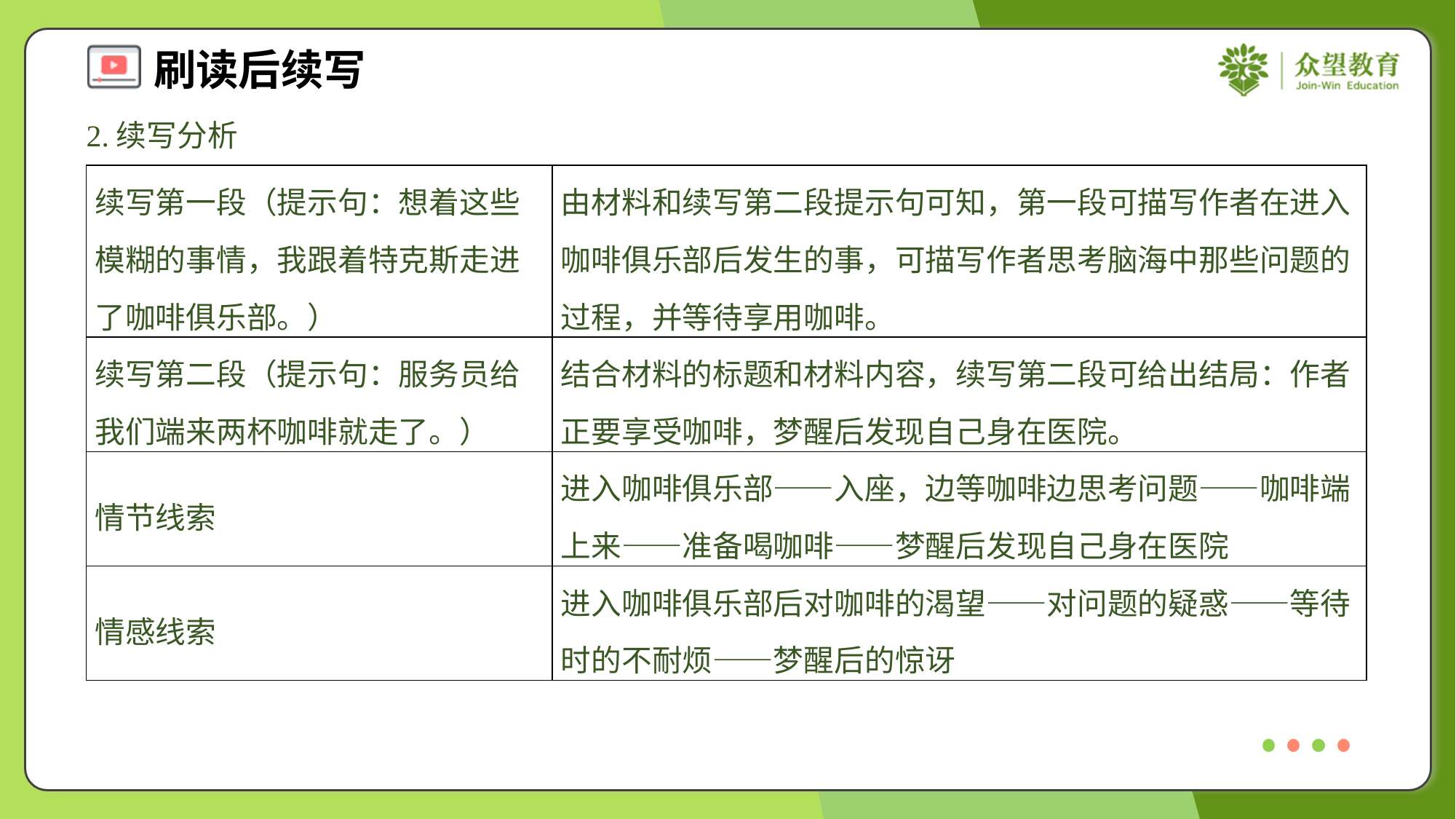

2.续写分析
| 续写第一段（提示句：想着这些模糊的事情，我跟着特克斯走进了咖啡俱乐部。） | 由材料和续写第二段提示句可知，第一段可描写作者在进入咖啡俱乐部后发生的事，可描写作者思考脑海中那些问题的过程，并等待享用咖啡。 |
| --- | --- |
| 续写第二段（提示句：服务员给我们端来两杯咖啡就走了。） | 结合材料的标题和材料内容，续写第二段可给出结局：作者正要享受咖啡，梦醒后发现自己身在医院。 |
| 情节线索 | 进入咖啡俱乐部——入座，边等咖啡边思考问题——咖啡端上来——准备喝咖啡——梦醒后发现自己身在医院 |
| 情感线索 | 进入咖啡俱乐部后对咖啡的渴望——对问题的疑惑——等待时的不耐烦——梦醒后的惊讶 |